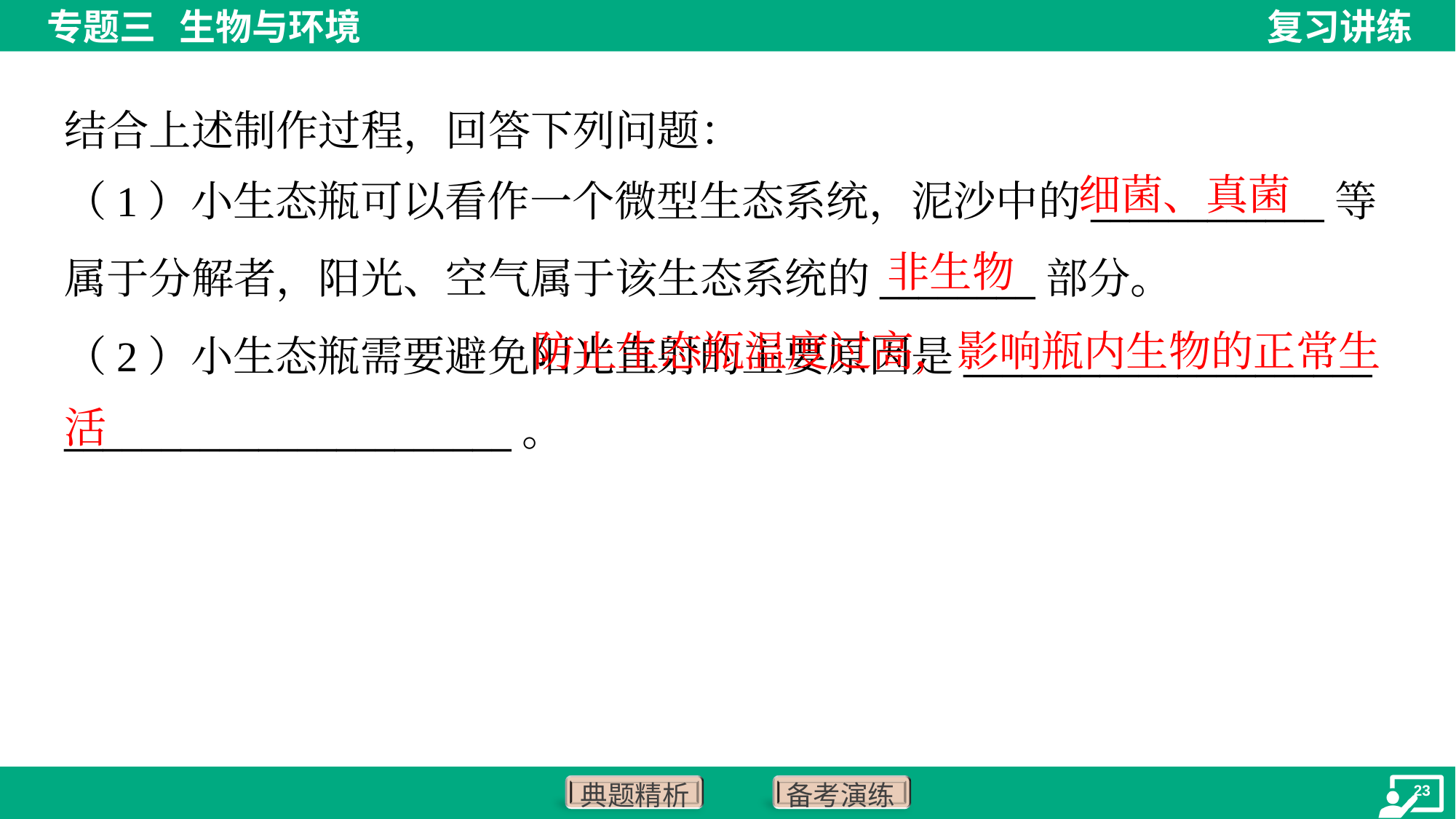

结合上述制作过程，回答下列问题：
细菌、真菌
（1）小生态瓶可以看作一个微型生态系统，泥沙中的____________等
属于分解者，阳光、空气属于该生态系统的________部分。
（2）小生态瓶需要避免阳光直射的主要原因是_____________________
_______________________。
非生物
                                          防止生态瓶温度过高，影响瓶内生物的正常生活